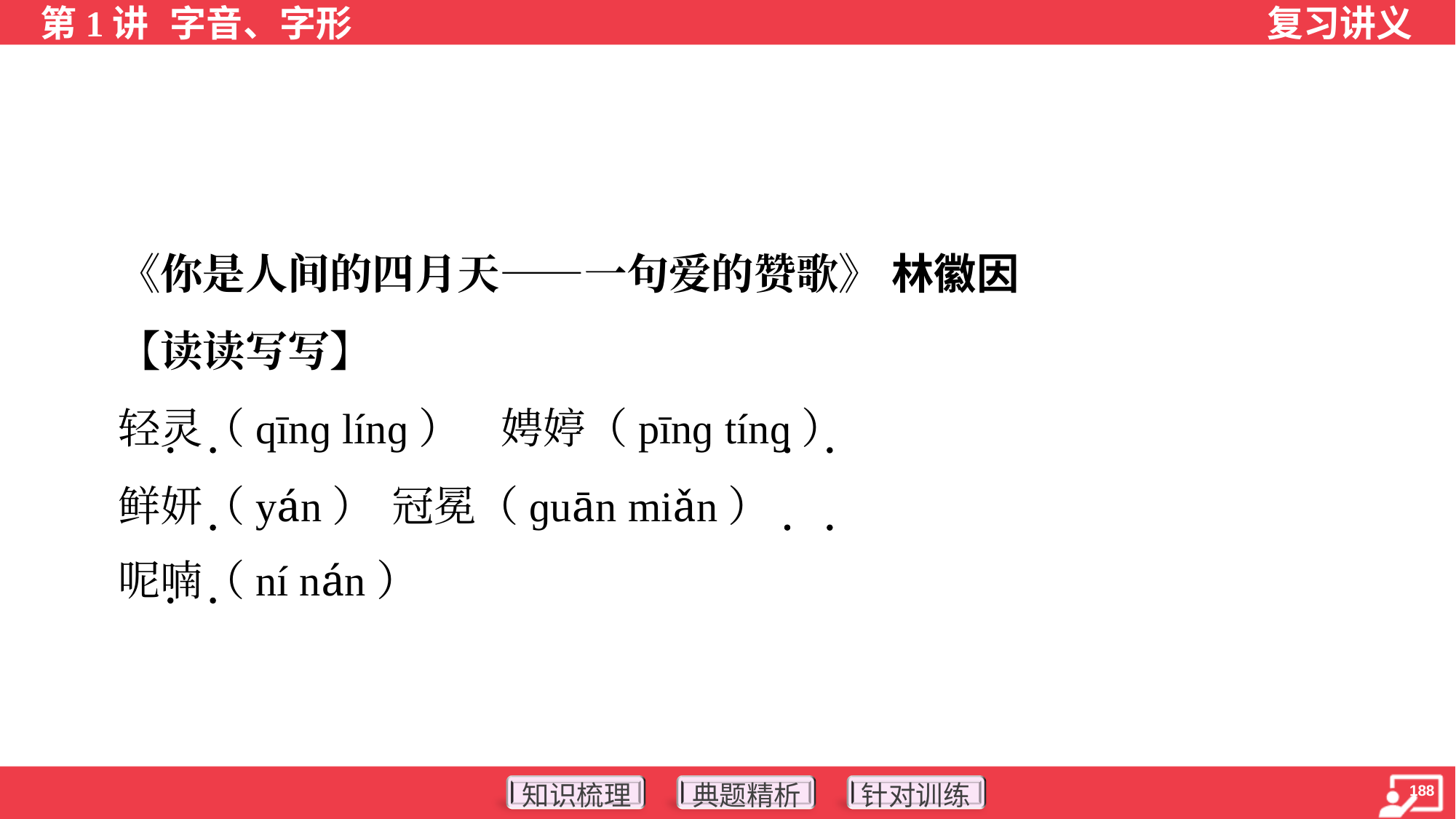

《你是人间的四月天——一句爱的赞歌》 林徽因
    【读读写写】
    轻灵（qīnɡ línɡ）	娉婷（pīnɡ tínɡ）
    鲜妍（yán）	冠冕（ɡuān miǎn）
    呢喃（ní nán）